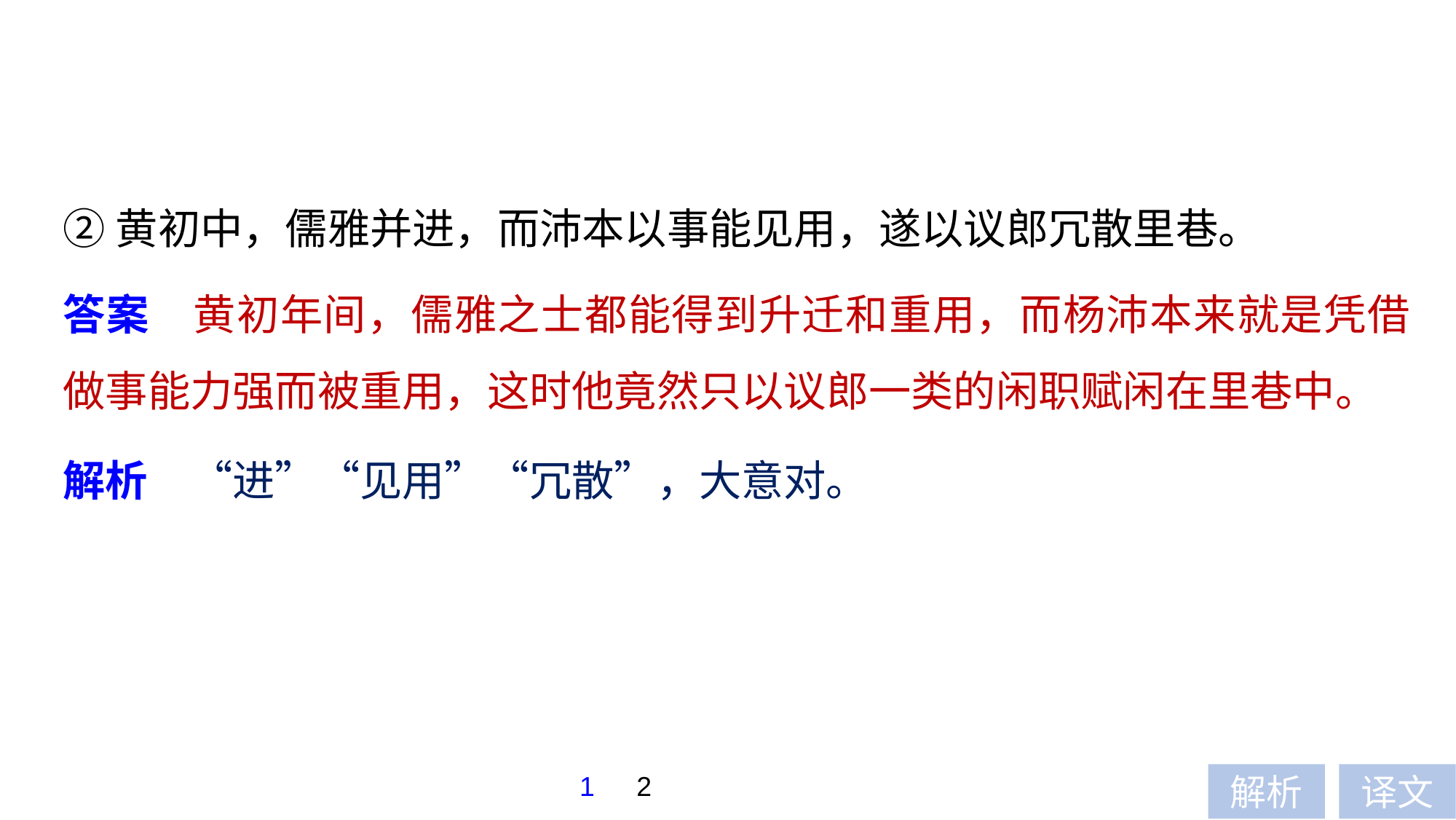

②黄初中，儒雅并进，而沛本以事能见用，遂以议郎冗散里巷。
答案　黄初年间，儒雅之士都能得到升迁和重用，而杨沛本来就是凭借做事能力强而被重用，这时他竟然只以议郎一类的闲职赋闲在里巷中。
解析　“进”“见用”“冗散”，大意对。
1
2
解析
译文